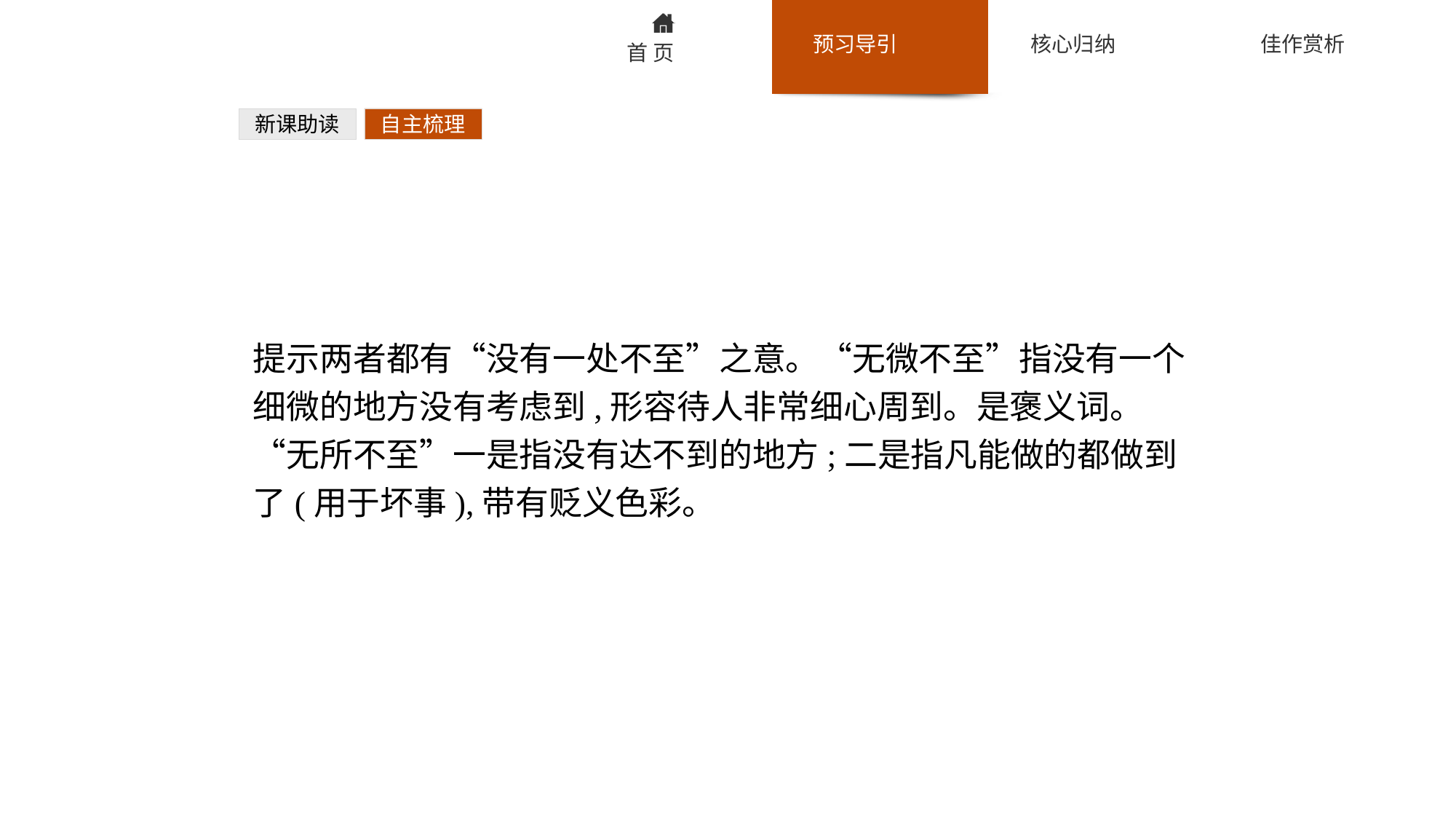

新课助读
自主梳理
提示两者都有“没有一处不至”之意。“无微不至”指没有一个细微的地方没有考虑到,形容待人非常细心周到。是褒义词。“无所不至”一是指没有达不到的地方;二是指凡能做的都做到了(用于坏事),带有贬义色彩。